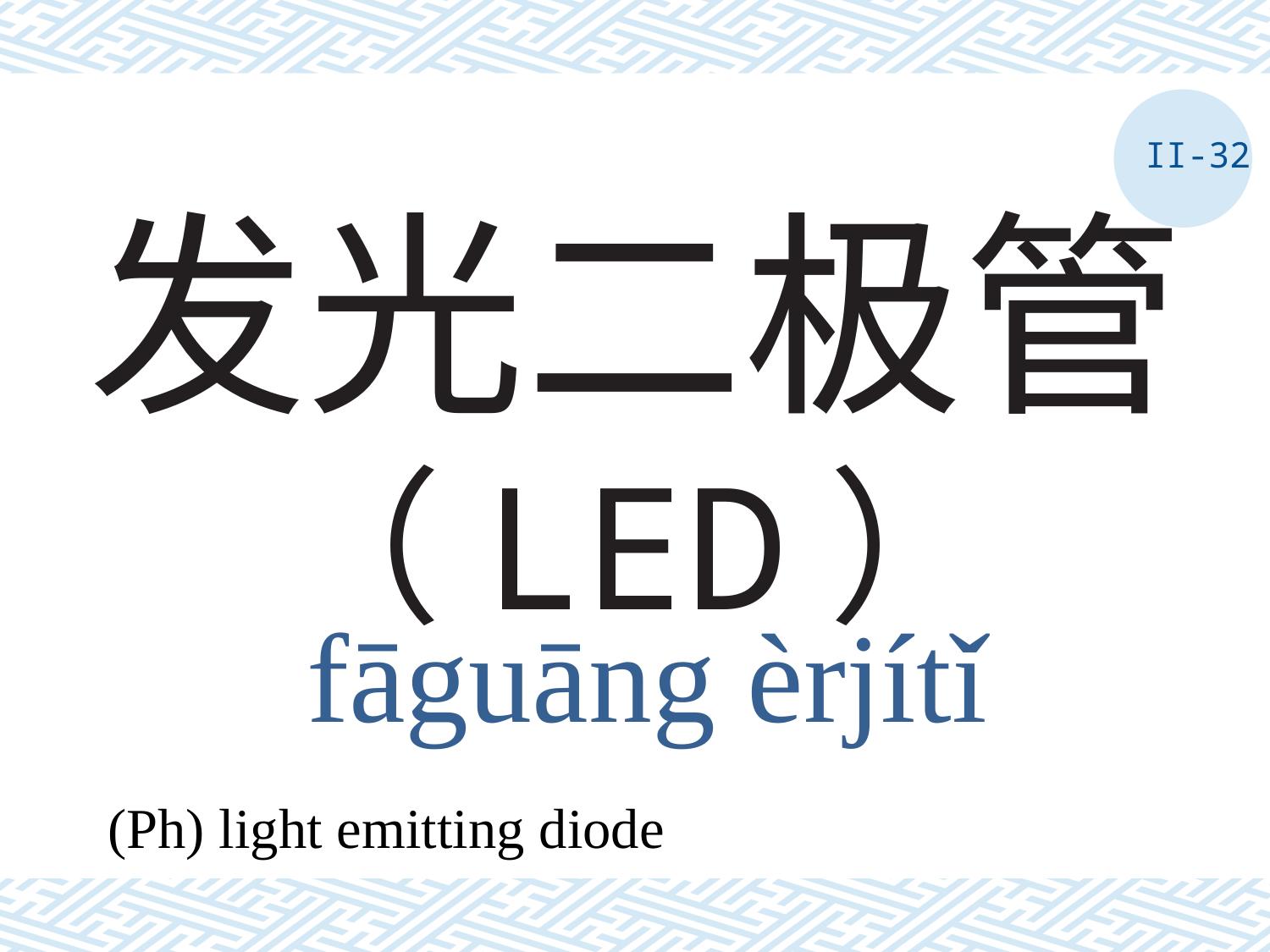

II-32

# 发光二极管（LED）
fāguāng èrjítǐ
(Ph) light emitting diode